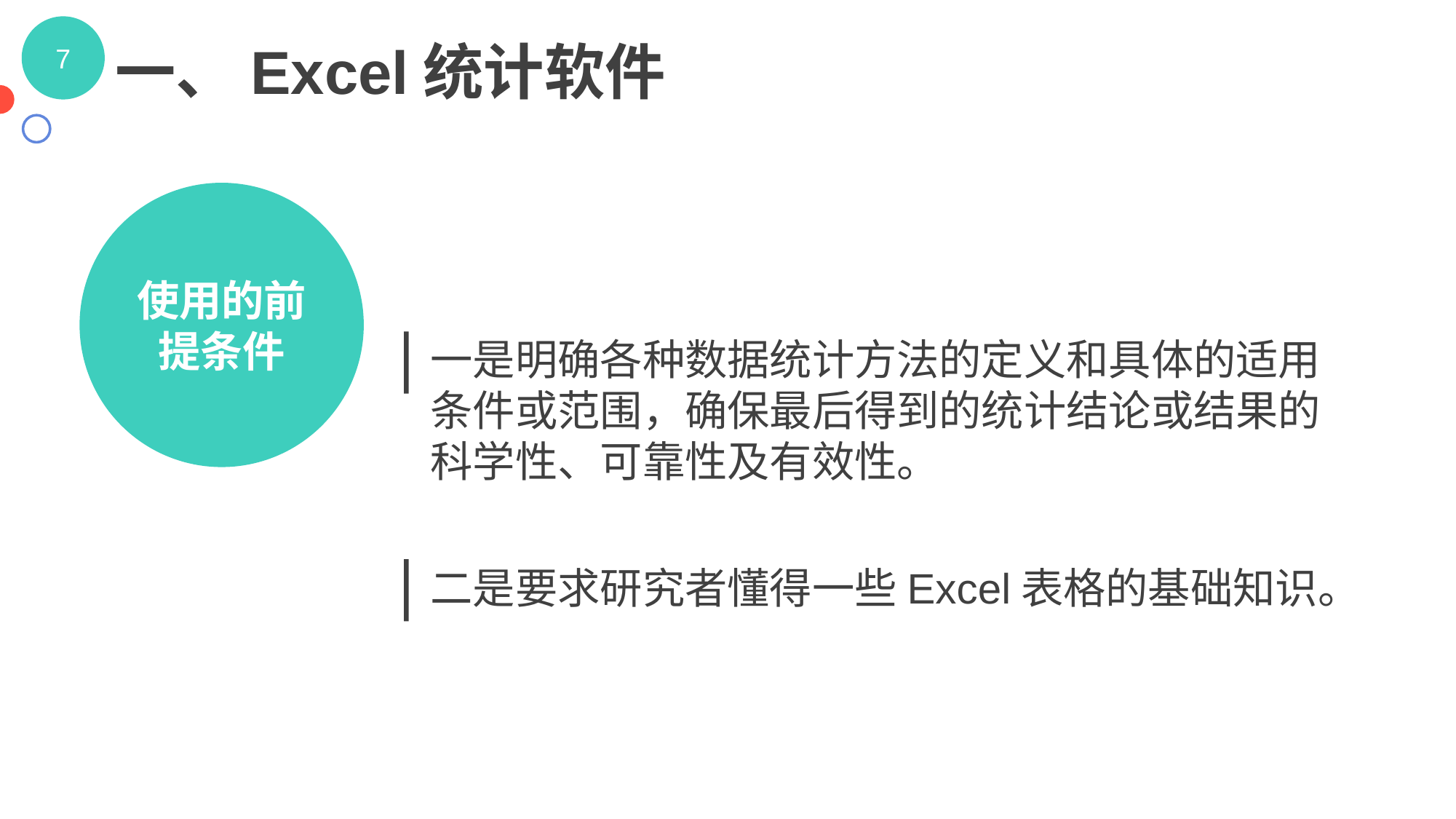

一、Excel统计软件
使用的前提条件
一是明确各种数据统计方法的定义和具体的适用条件或范围，确保最后得到的统计结论或结果的科学性、可靠性及有效性。

二是要求研究者懂得一些Excel表格的基础知识。